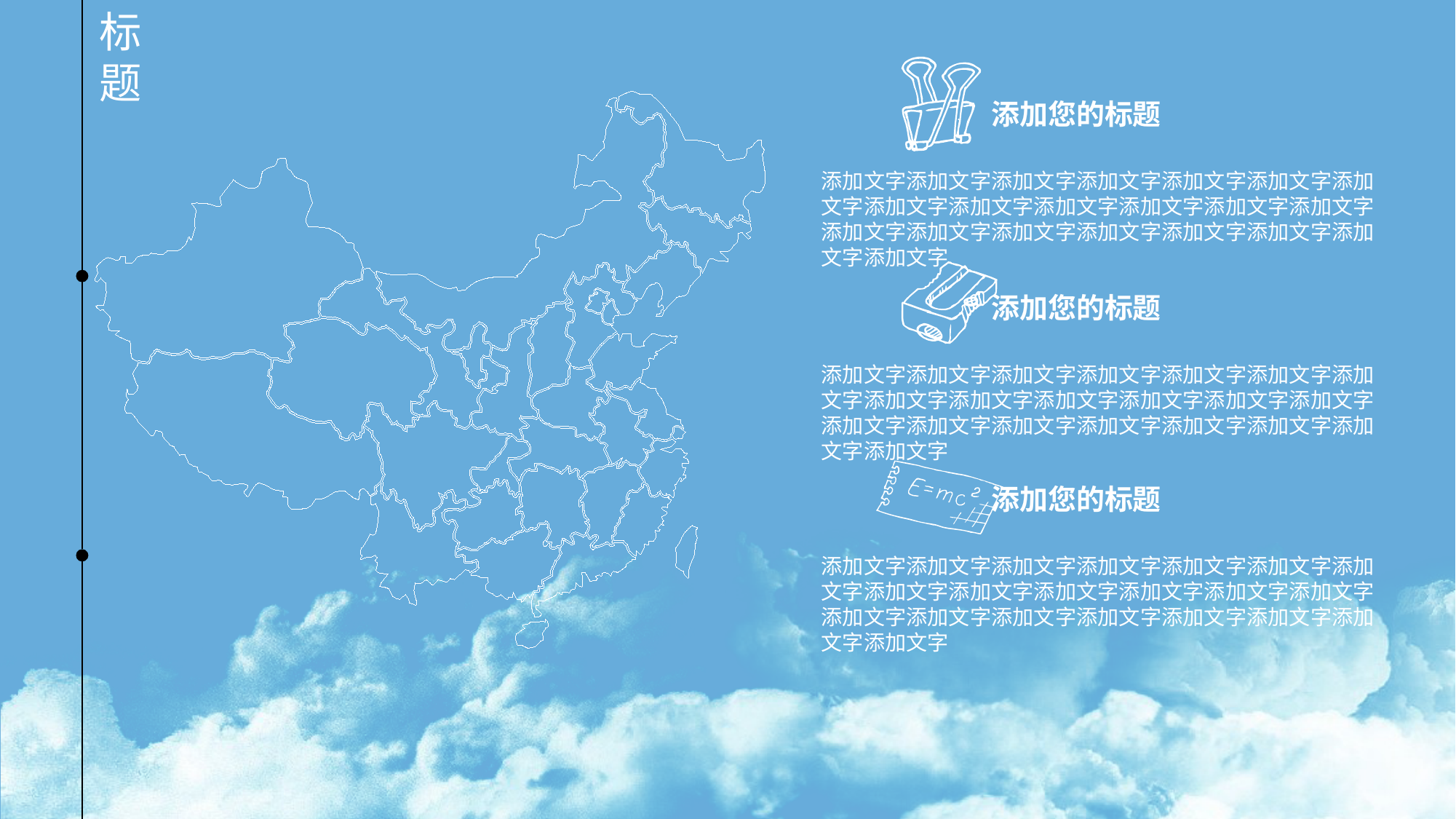

标题

添加您的标题
添加文字添加文字添加文字添加文字添加文字添加文字添加文字添加文字添加文字添加文字添加文字添加文字添加文字添加文字添加文字添加文字添加文字添加文字添加文字添加文字添加文字

添加您的标题
添加文字添加文字添加文字添加文字添加文字添加文字添加文字添加文字添加文字添加文字添加文字添加文字添加文字添加文字添加文字添加文字添加文字添加文字添加文字添加文字添加文字

添加您的标题
添加文字添加文字添加文字添加文字添加文字添加文字添加文字添加文字添加文字添加文字添加文字添加文字添加文字添加文字添加文字添加文字添加文字添加文字添加文字添加文字添加文字